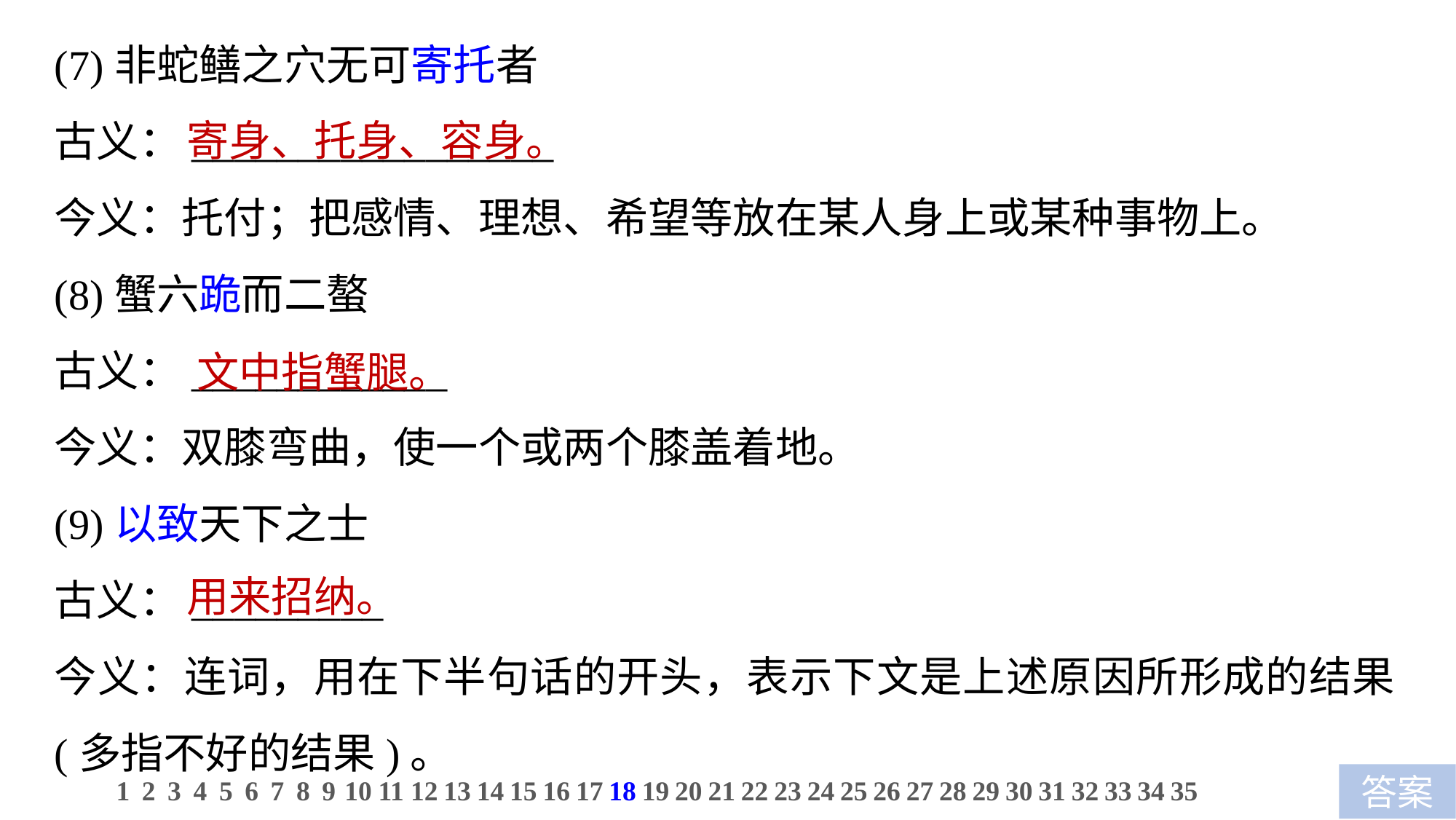

(7)非蛇鳝之穴无可寄托者
古义：_________________
今义：托付；把感情、理想、希望等放在某人身上或某种事物上。
(8)蟹六跪而二螯
古义：____________
今义：双膝弯曲，使一个或两个膝盖着地。
(9)以致天下之士
古义：_________
今义：连词，用在下半句话的开头，表示下文是上述原因所形成的结果(多指不好的结果)。
寄身、托身、容身。
文中指蟹腿。
用来招纳。
1
2
3
4
5
6
7
8
9
10
11
12
13
14
15
16
17
18
19
20
21
22
23
24
25
26
27
28
29
30
31
32
33
34
35
答案